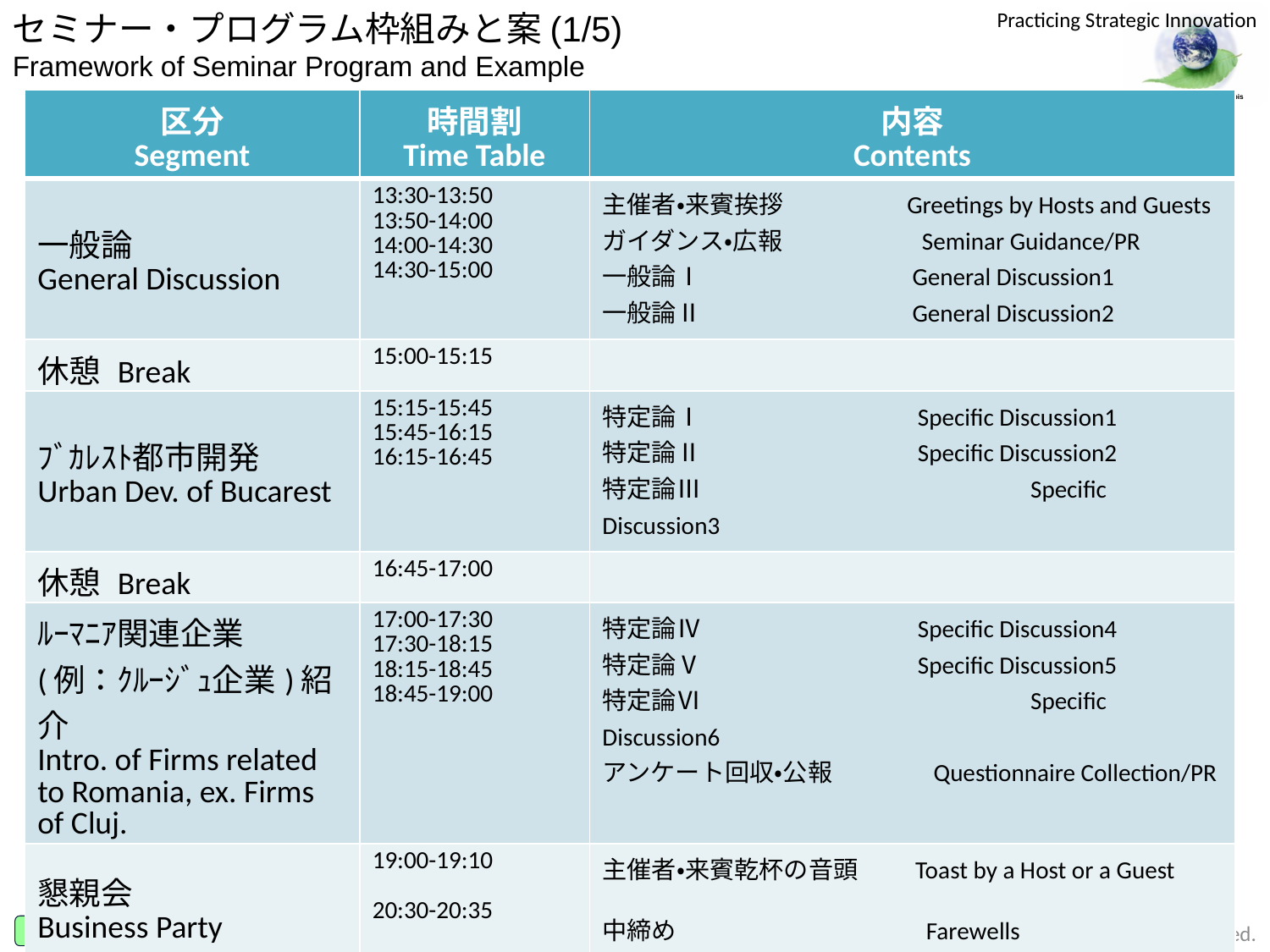

セミナー・プログラム枠組みと案(1/5)
Framework of Seminar Program and Example
| 区分 Segment | 時間割 Time Table | 内容 Contents |
| --- | --- | --- |
| 一般論 General Discussion | 13:30-13:50 13:50-14:00 14:00-14:30 14:30-15:00 | 主催者・来賓挨拶 Greetings by Hosts and Guests ガイダンス・広報 Seminar Guidance/PR 一般論Ⅰ General Discussion1 一般論Ⅱ General Discussion2 |
| 休憩 Break | 15:00-15:15 |  |
| ﾌﾞｶﾚｽﾄ都市開発 Urban Dev. of Bucarest | 15:15-15:45 15:45-16:15 16:15-16:45 | 特定論Ⅰ Specific Discussion1 特定論Ⅱ Specific Discussion2 特定論Ⅲ　　　　　　　　　　　　　Specific Discussion3 |
| 休憩 Break | 16:45-17:00 |  |
| ﾙｰﾏﾆｱ関連企業 (例：ｸﾙｰｼﾞｭ企業)紹介 Intro. of Firms related to Romania, ex. Firms of Cluj. | 17:00-17:30 17:30-18:15 18:15-18:45 18:45-19:00 | 特定論Ⅳ Specific Discussion4 特定論Ⅴ Specific Discussion5 特定論Ⅵ　　　　　　　　　　　　　Specific Discussion6　 アンケート回収・公報 Questionnaire Collection/PR |
| 懇親会 Business Party | 19:00-19:10 20:30-20:35 | 主催者・来賓乾杯の音頭 Toast by a Host or a Guest 中締め Farewells |
2016/4/24
2
Copyright  © 2012-  ISPO All rights reserved.